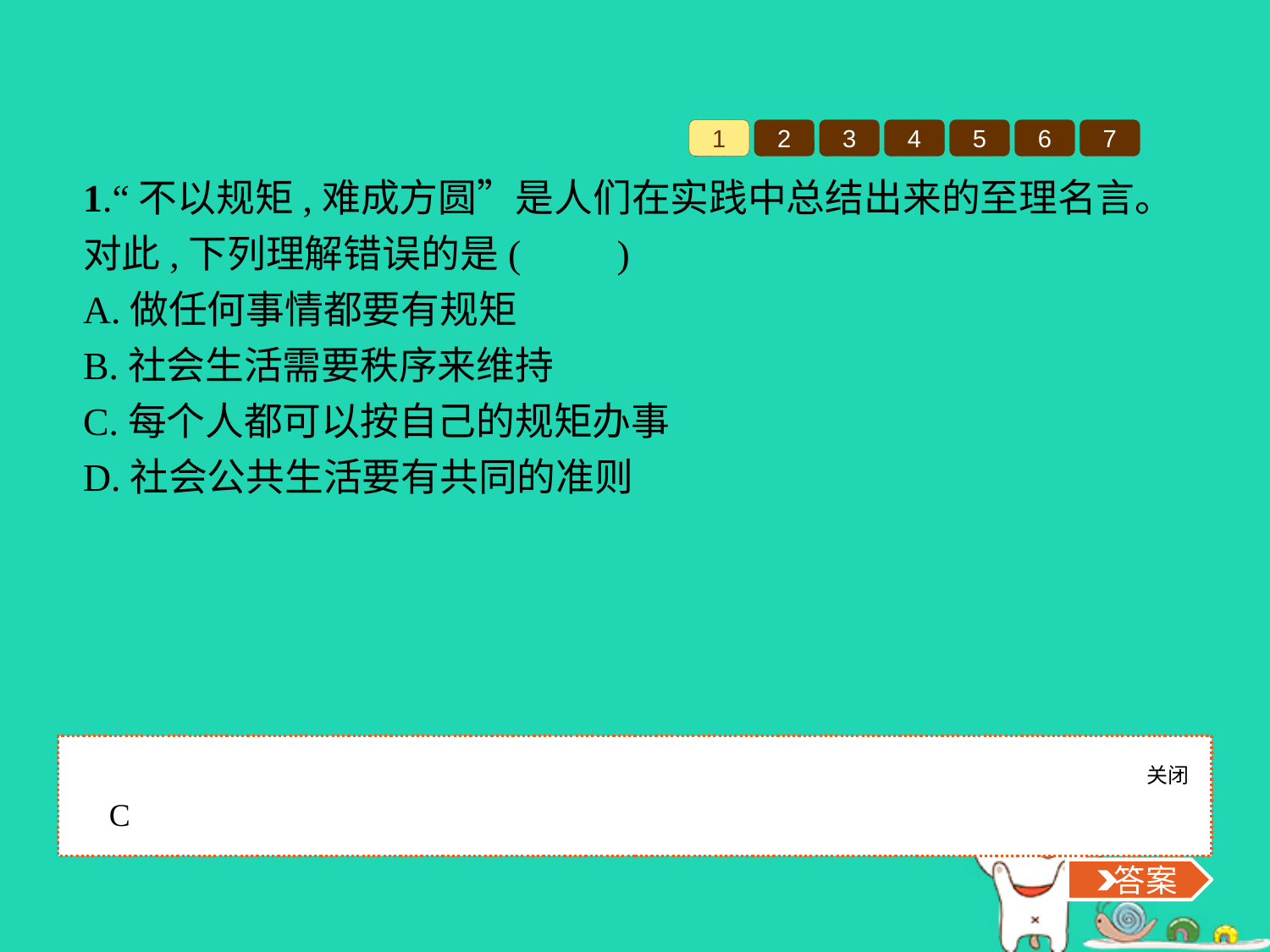

1
2
3
4
5
6
7
1.“不以规矩,难成方圆”是人们在实践中总结出来的至理名言。对此,下列理解错误的是(　　)
A.做任何事情都要有规矩
B.社会生活需要秩序来维持
C.每个人都可以按自己的规矩办事
D.社会公共生活要有共同的准则

关闭
  答案

C
  答案